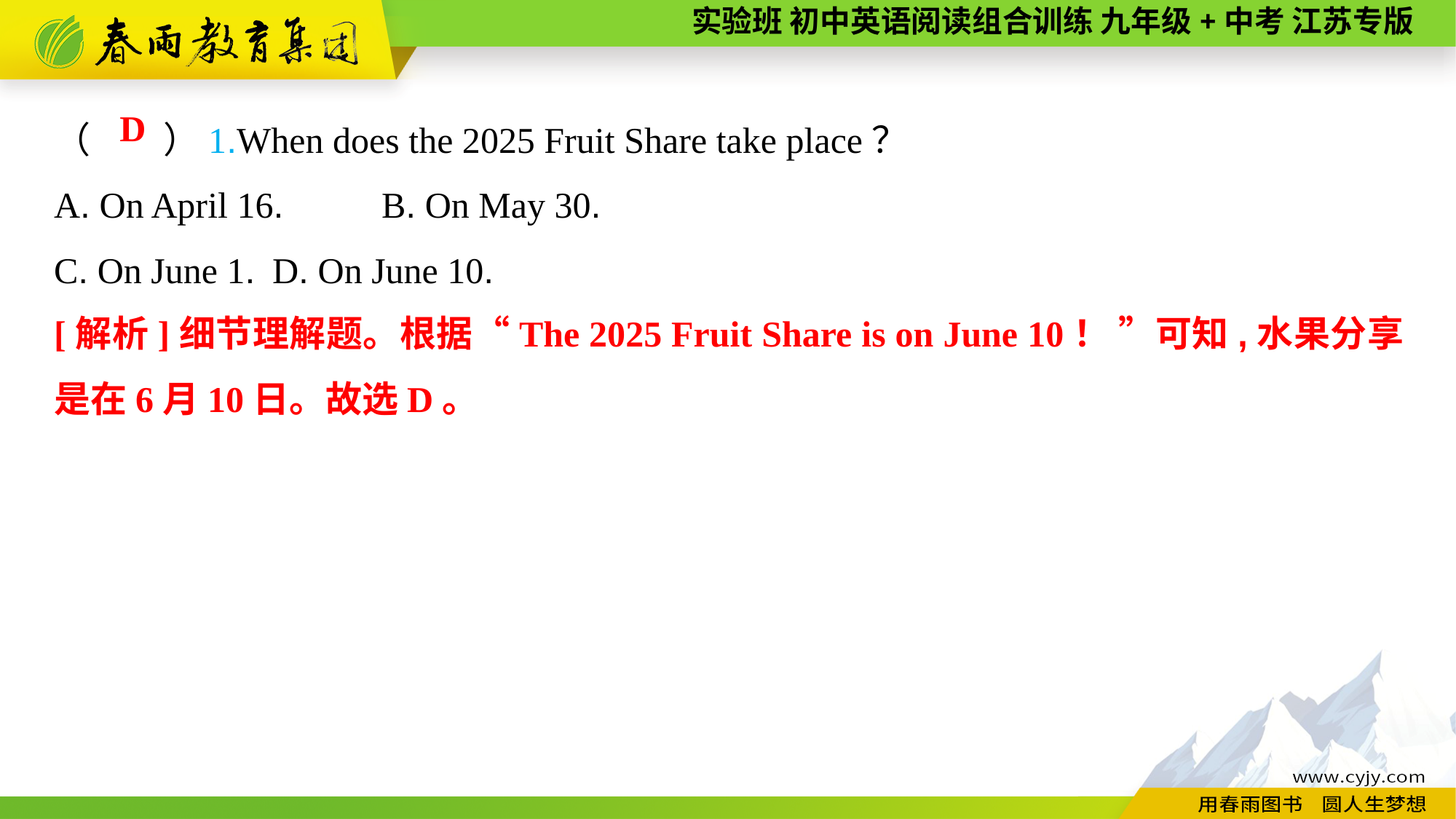

（　　）1.When does the 2025 Fruit Share take place？
A. On April 16.	B. On May 30.
C. On June 1.	D. On June 10.
D
[解析]细节理解题。根据“The 2025 Fruit Share is on June 10！ ”可知,水果分享是在6月10日。故选D。